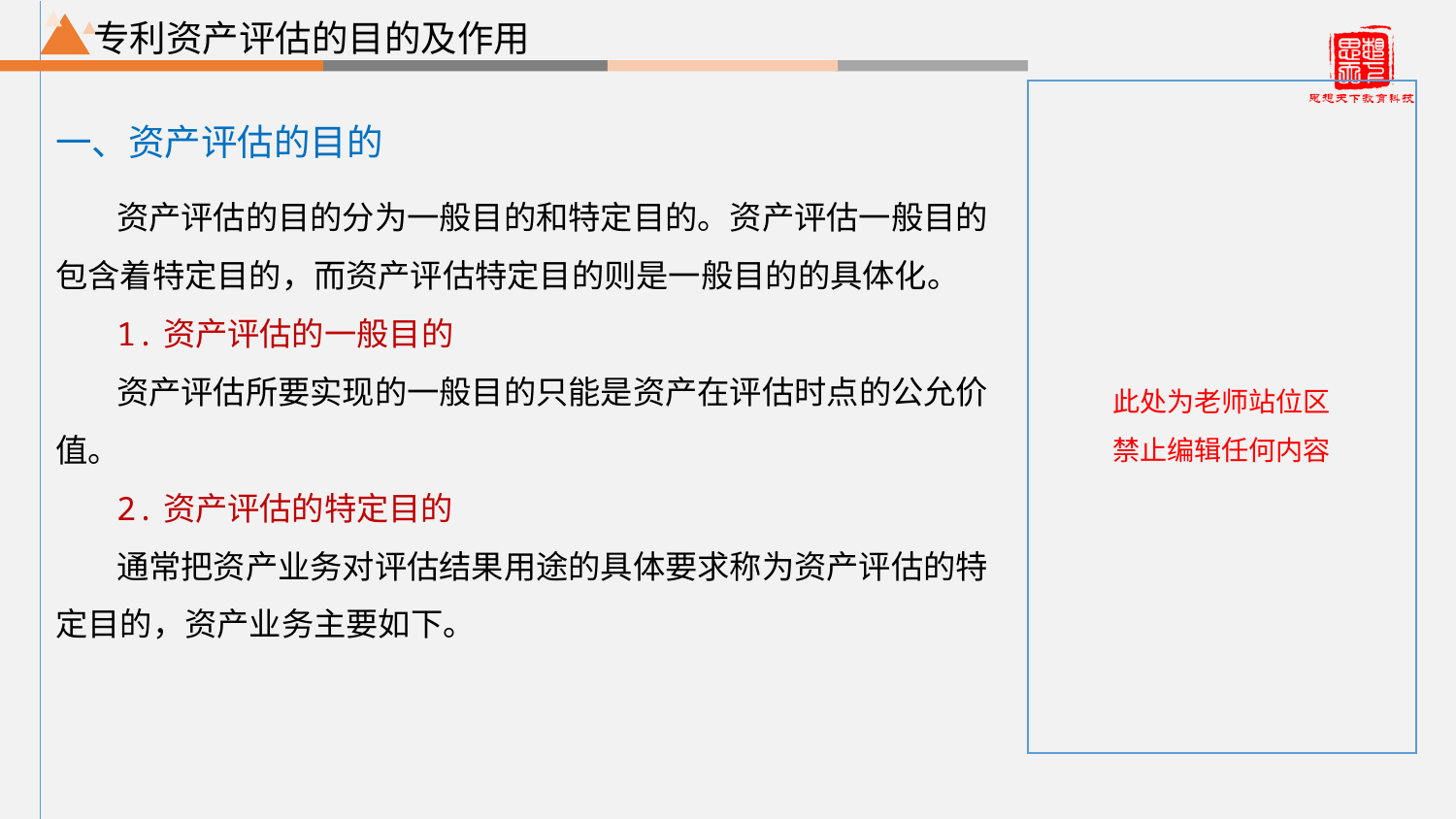

根据实际情况添加不同层级标题
# 专利资产评估的目的及作用
一、资产评估的目的
资产评估的目的分为一般目的和特定目的。资产评估一般目的包含着特定目的，而资产评估特定目的则是一般目的的具体化。
1.资产评估的一般目的
资产评估所要实现的一般目的只能是资产在评估时点的公允价值。
2.资产评估的特定目的
通常把资产业务对评估结果用途的具体要求称为资产评估的特定目的，资产业务主要如下。
105